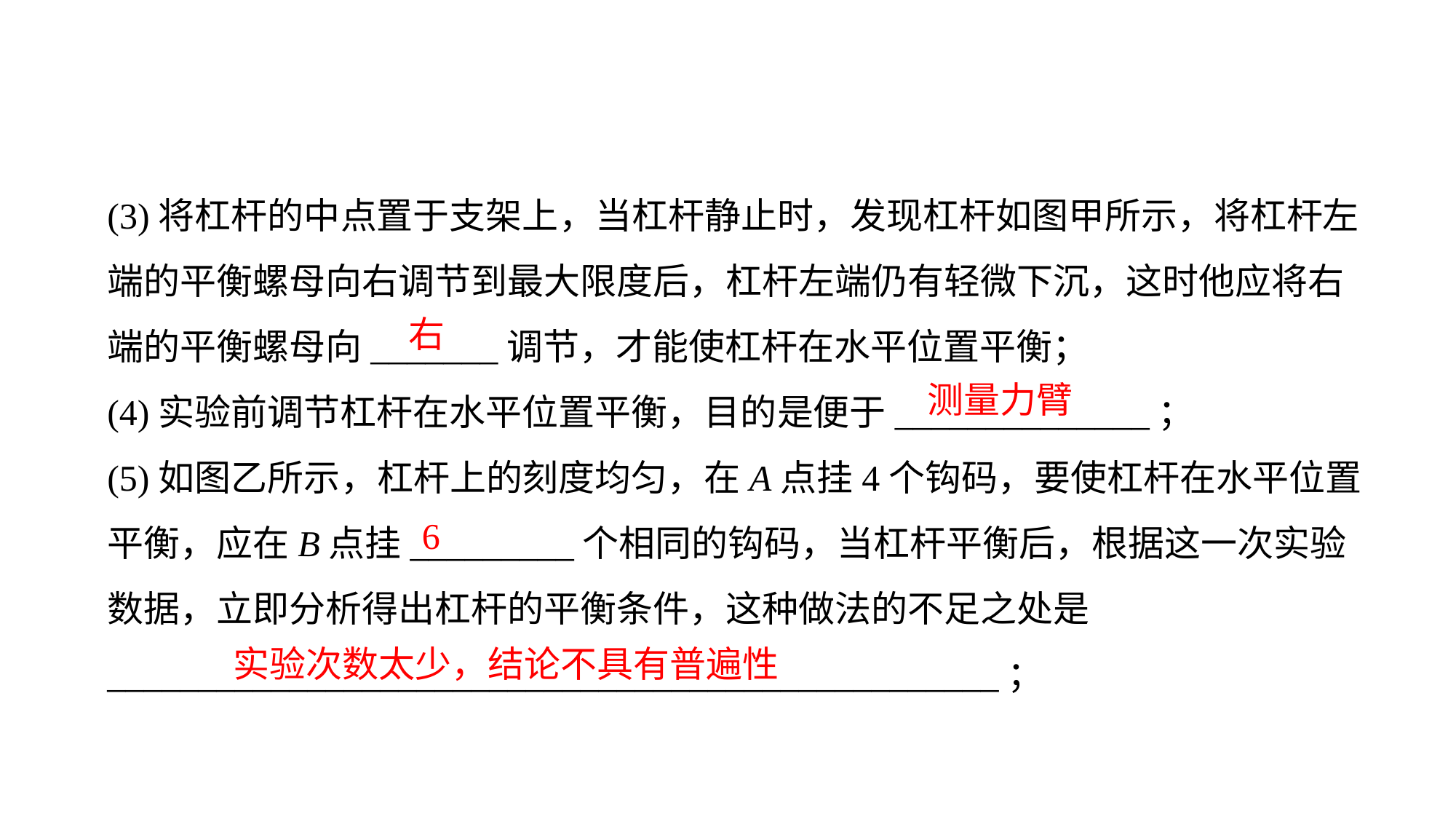

(3)将杠杆的中点置于支架上，当杠杆静止时，发现杠杆如图甲所示，将杠杆左端的平衡螺母向右调节到最大限度后，杠杆左端仍有轻微下沉，这时他应将右端的平衡螺母向_______调节，才能使杠杆在水平位置平衡；
(4)实验前调节杠杆在水平位置平衡，目的是便于______________；
(5)如图乙所示，杠杆上的刻度均匀，在A点挂4个钩码，要使杠杆在水平位置平衡，应在B点挂_________个相同的钩码，当杠杆平衡后，根据这一次实验数据，立即分析得出杠杆的平衡条件，这种做法的不足之处是_________________________________________________；

右
测量力臂
6
实验次数太少，结论不具有普遍性